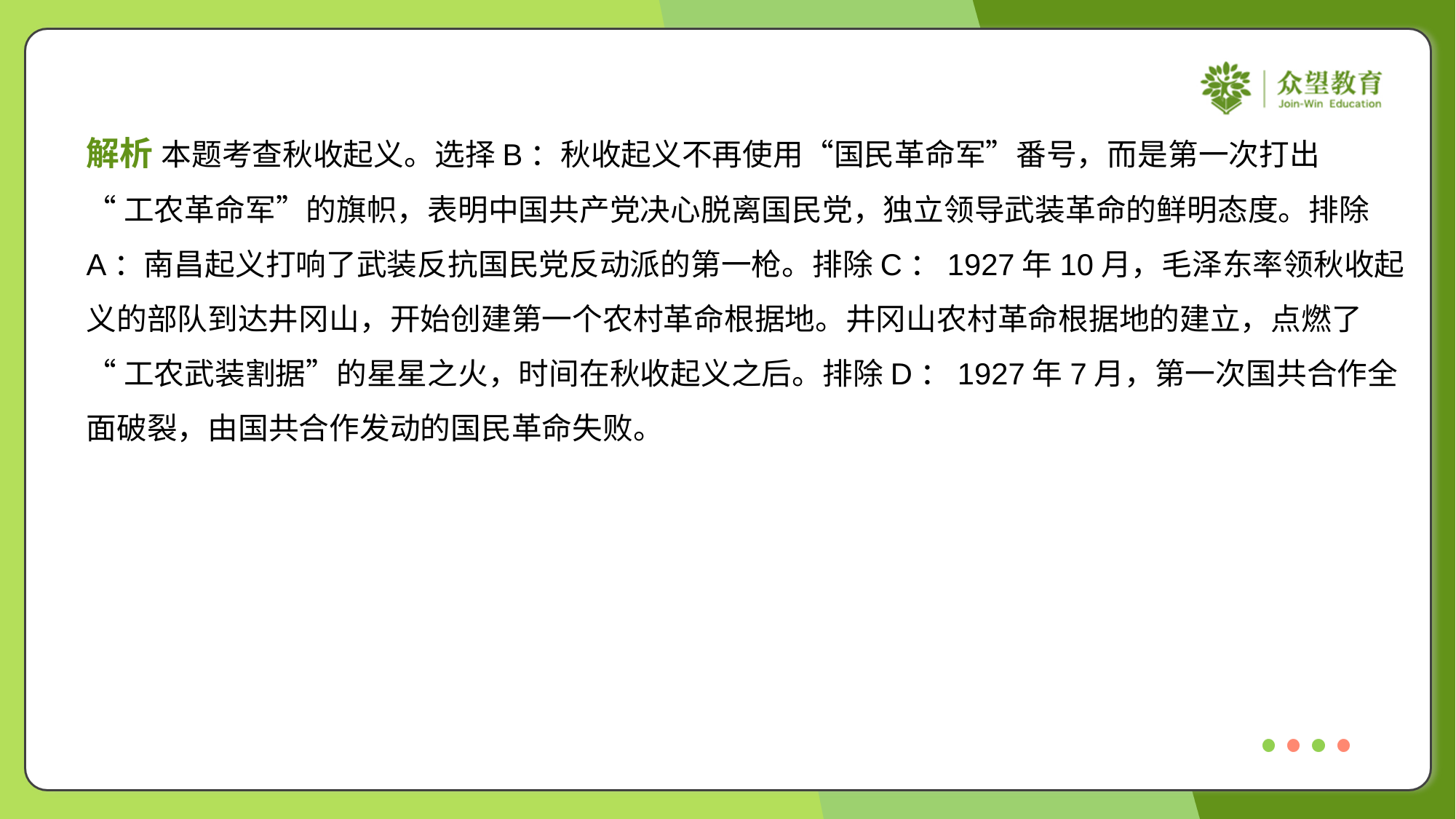

解析 本题考查秋收起义。选择B：秋收起义不再使用“国民革命军”番号，而是第一次打出
“工农革命军”的旗帜，表明中国共产党决心脱离国民党，独立领导武装革命的鲜明态度。排除
A：南昌起义打响了武装反抗国民党反动派的第一枪。排除C：1927年10月，毛泽东率领秋收起
义的部队到达井冈山，开始创建第一个农村革命根据地。井冈山农村革命根据地的建立，点燃了
“工农武装割据”的星星之火，时间在秋收起义之后。排除D：1927年7月，第一次国共合作全
面破裂，由国共合作发动的国民革命失败。